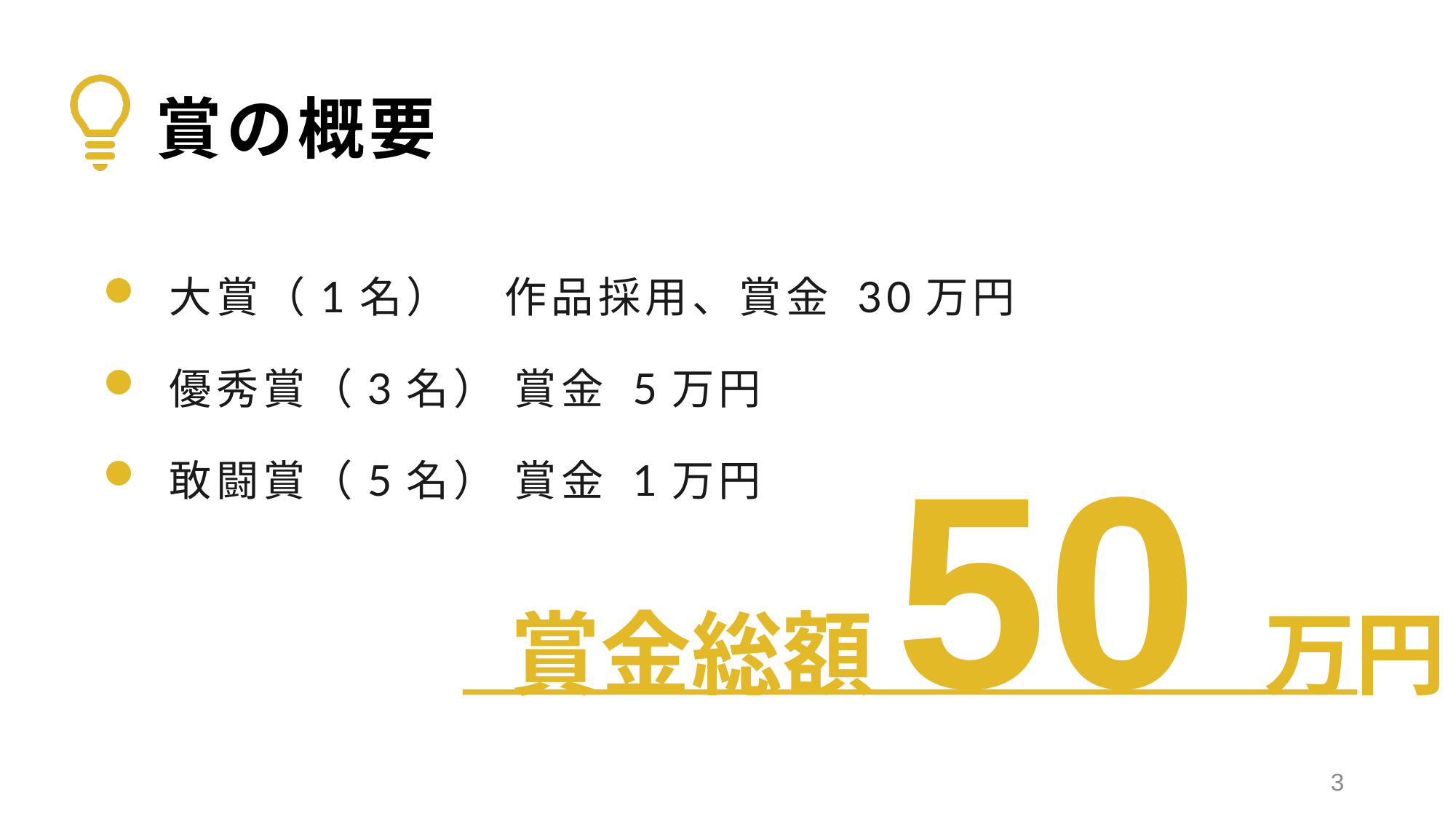

# 賞の概要
 大賞（1名）	　作品採用、賞金 30万円
 優秀賞（3名） 賞金 5万円
 敢闘賞（5名） 賞金 1万円
賞金総額50万円

3